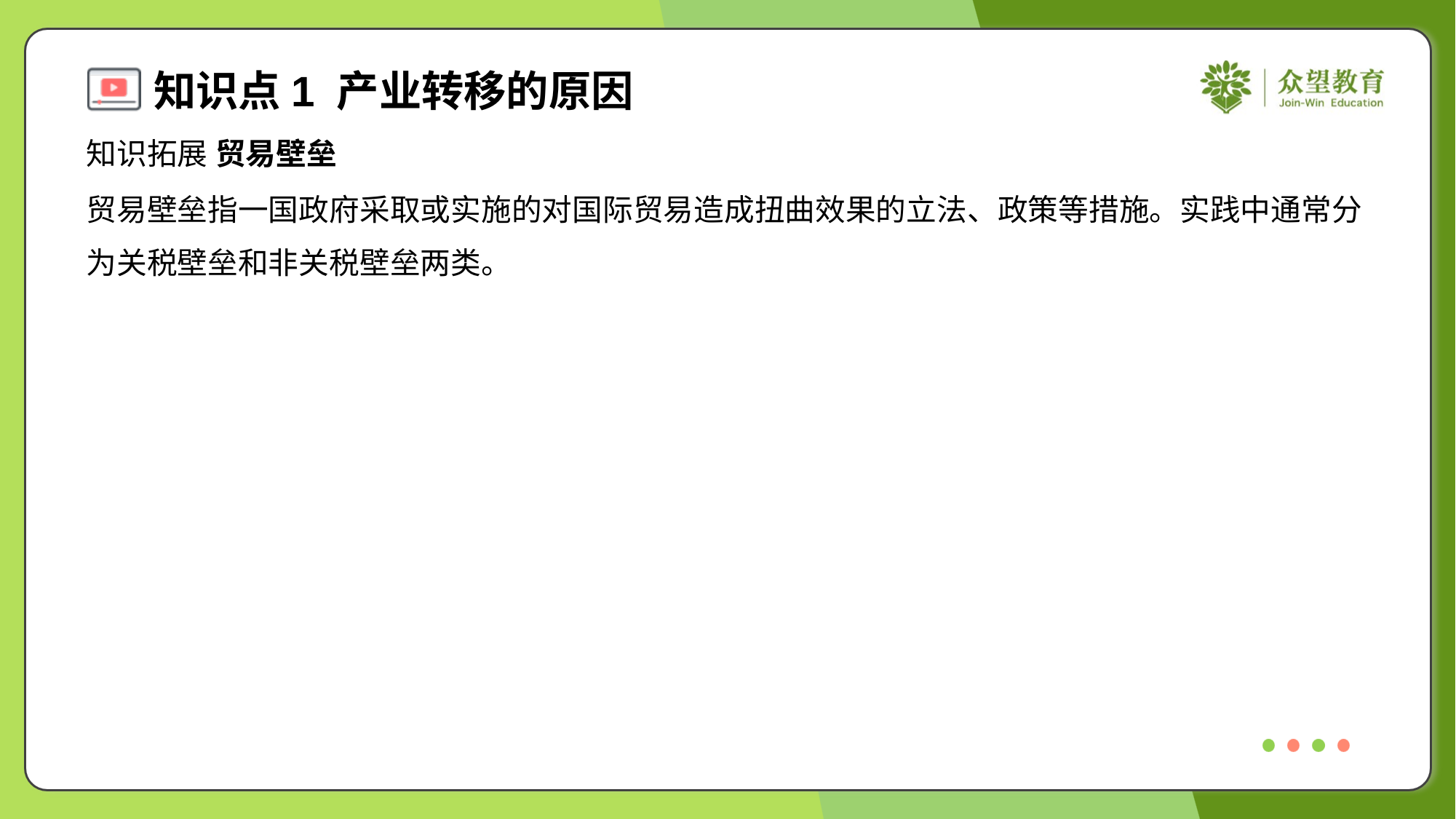

知识拓展 贸易壁垒
贸易壁垒指一国政府采取或实施的对国际贸易造成扭曲效果的立法、政策等措施。实践中通常分
为关税壁垒和非关税壁垒两类。